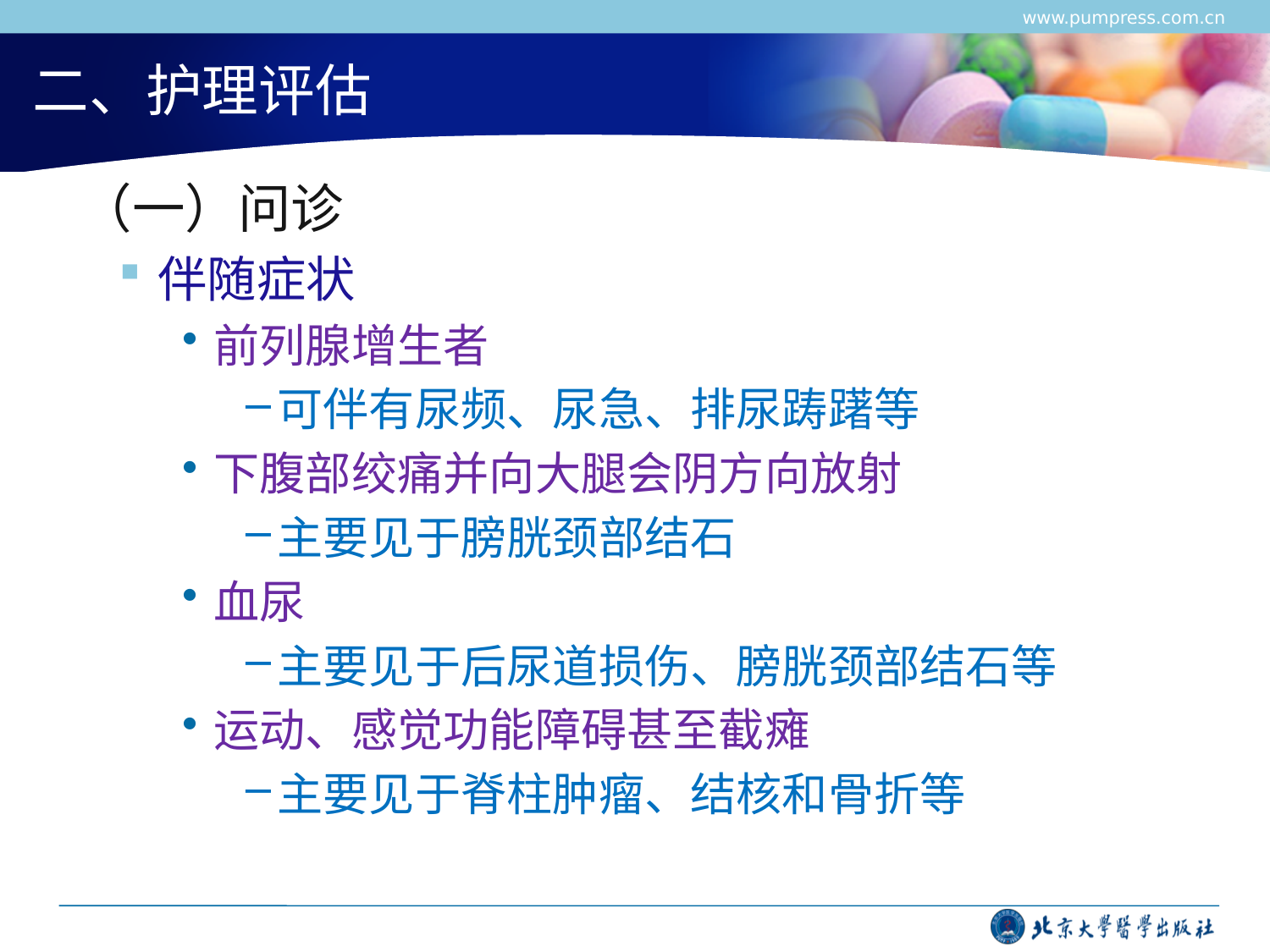

www.pumpress.com.cn
# 二、护理评估
 （一）问诊
伴随症状
前列腺增生者
可伴有尿频、尿急、排尿踌躇等
下腹部绞痛并向大腿会阴方向放射
主要见于膀胱颈部结石
血尿
主要见于后尿道损伤、膀胱颈部结石等
运动、感觉功能障碍甚至截瘫
主要见于脊柱肿瘤、结核和骨折等